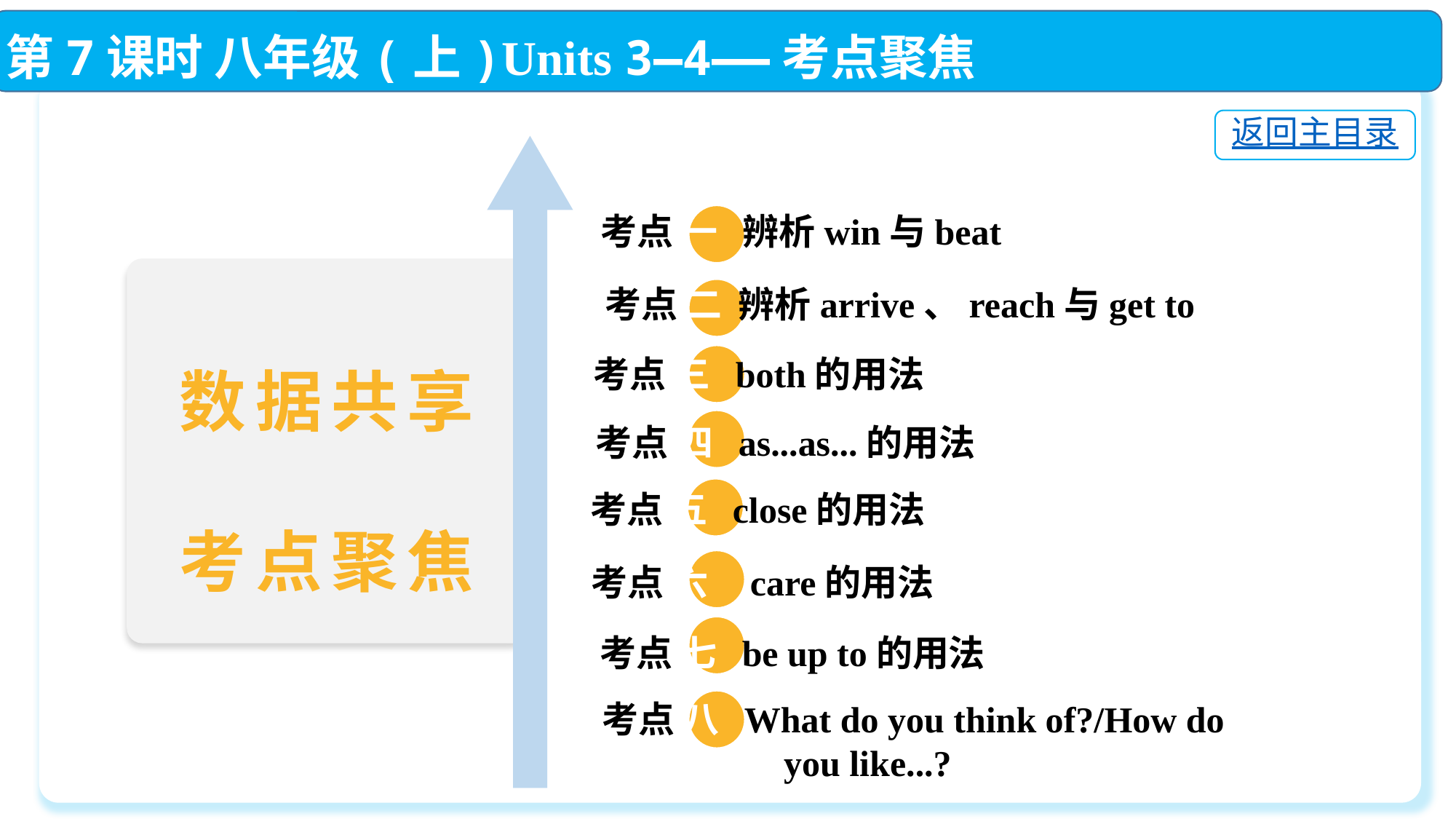

第7课时 八年级(上)Units 3—4——考点聚焦

返回主目录

 考点 一   辨析win与beat
考点 二  辨析arrive、reach与get to
  考点 三  both的用法
  考点 四  as...as...的用法
  考点 五  close的用法
  考点 六    care的用法
考点 七  be up to的用法
考点 八  What do you think of?/How do
                    you like...?

数据共享
考点聚焦